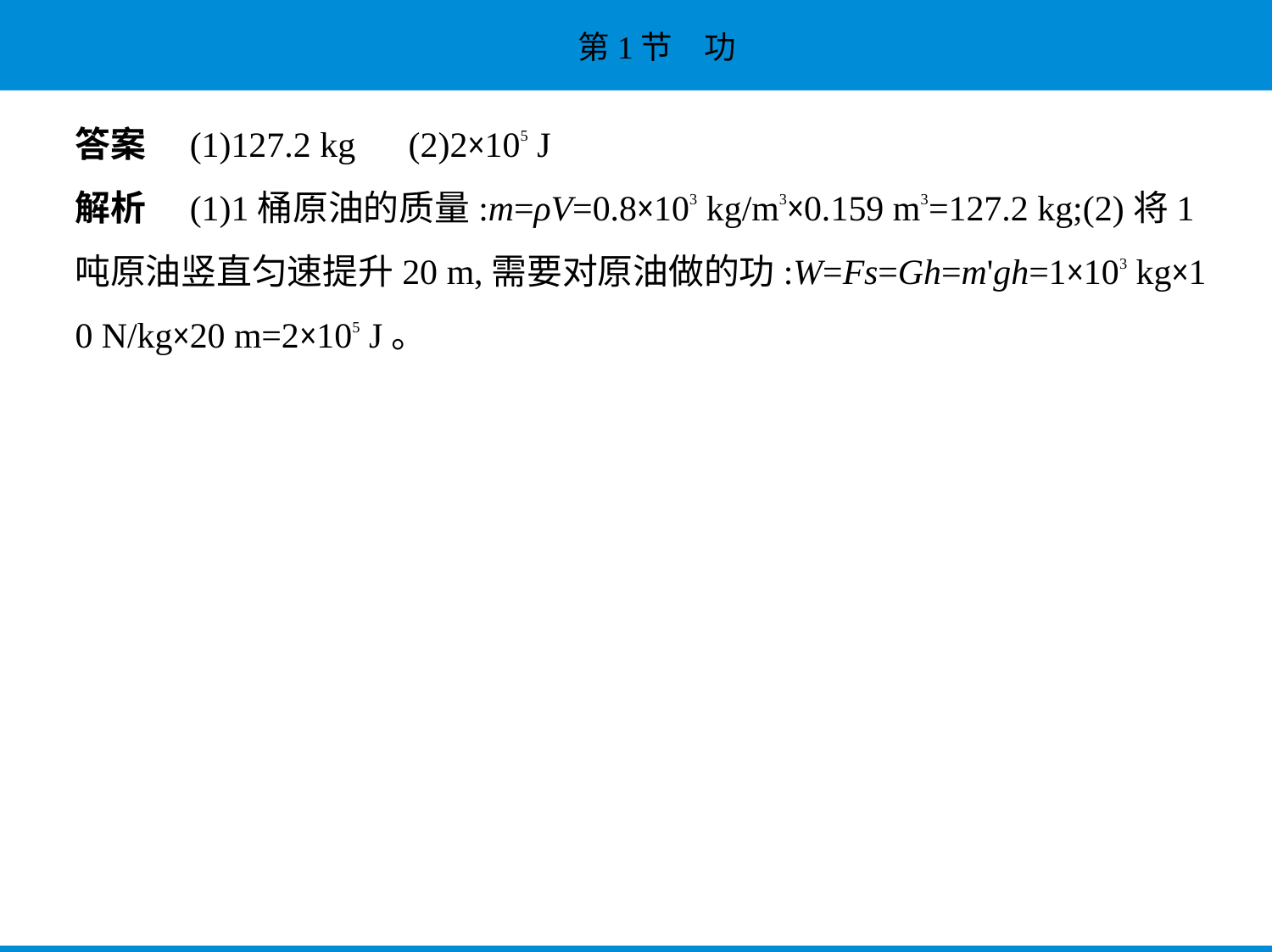

答案　(1)127.2 kg　(2)2×105 J
解析　(1)1桶原油的质量:m=ρV=0.8×103 kg/m3×0.159 m3=127.2 kg;(2)将1
吨原油竖直匀速提升20 m,需要对原油做的功:W=Fs=Gh=m'gh=1×103 kg×1
0 N/kg×20 m=2×105 J。